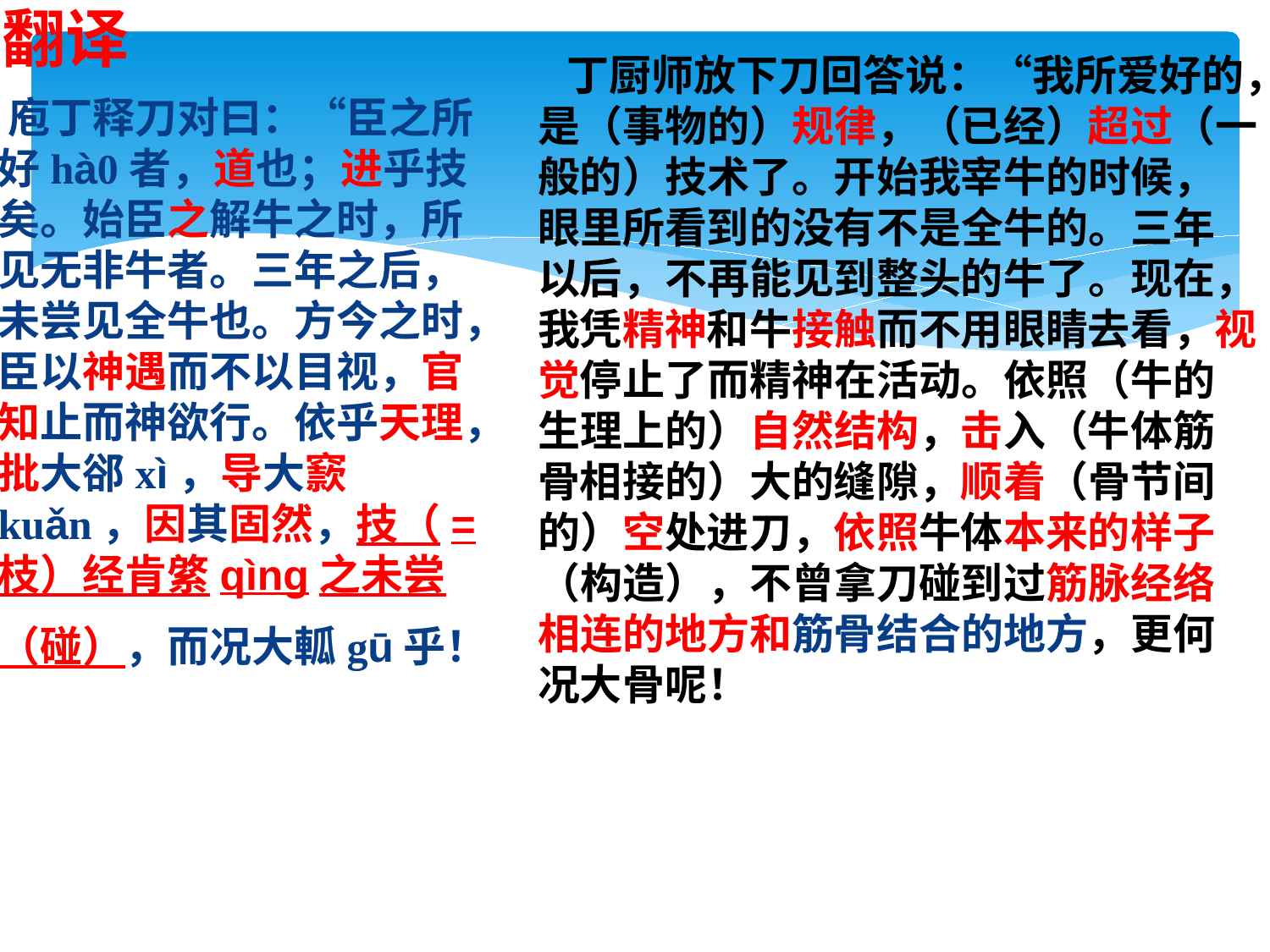

# 翻译
      丁厨师放下刀回答说：“我所爱好的，是（事物的）规律，（已经）超过（一般的）技术了。开始我宰牛的时候，眼里所看到的没有不是全牛的。三年以后，不再能见到整头的牛了。现在，我凭精神和牛接触而不用眼睛去看，视觉停止了而精神在活动。依照（牛的生理上的）自然结构，击入（牛体筋骨相接的）大的缝隙，顺着（骨节间的）空处进刀，依照牛体本来的样子（构造），不曾拿刀碰到过筋脉经络相连的地方和筋骨结合的地方，更何况大骨呢！
    庖丁释刀对曰：“臣之所好hà0者，道也；进乎技矣。始臣之解牛之时，所见无非牛者。三年之后，未尝见全牛也。方今之时，臣以神遇而不以目视，官知止而神欲行。依乎天理，批大郤xì，导大窾kuǎn，因其固然，技（=枝）经肯綮qìng之未尝（碰），而况大軱gū乎！